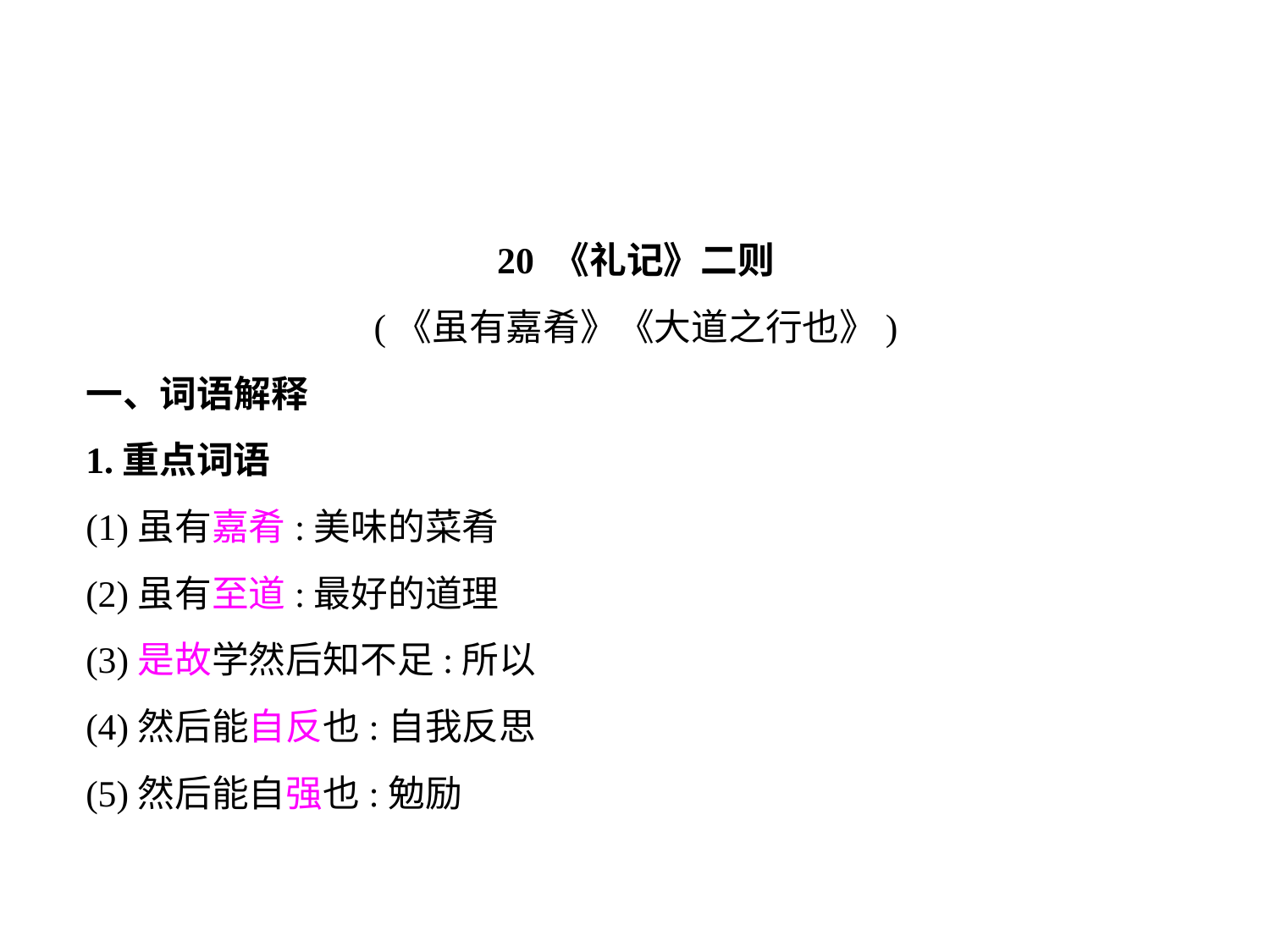

20 《礼记》二则
(《虽有嘉肴》《大道之行也》)
一、词语解释
1.重点词语
(1)虽有嘉肴:美味的菜肴
(2)虽有至道:最好的道理
(3)是故学然后知不足:所以
(4)然后能自反也:自我反思
(5)然后能自强也:勉励